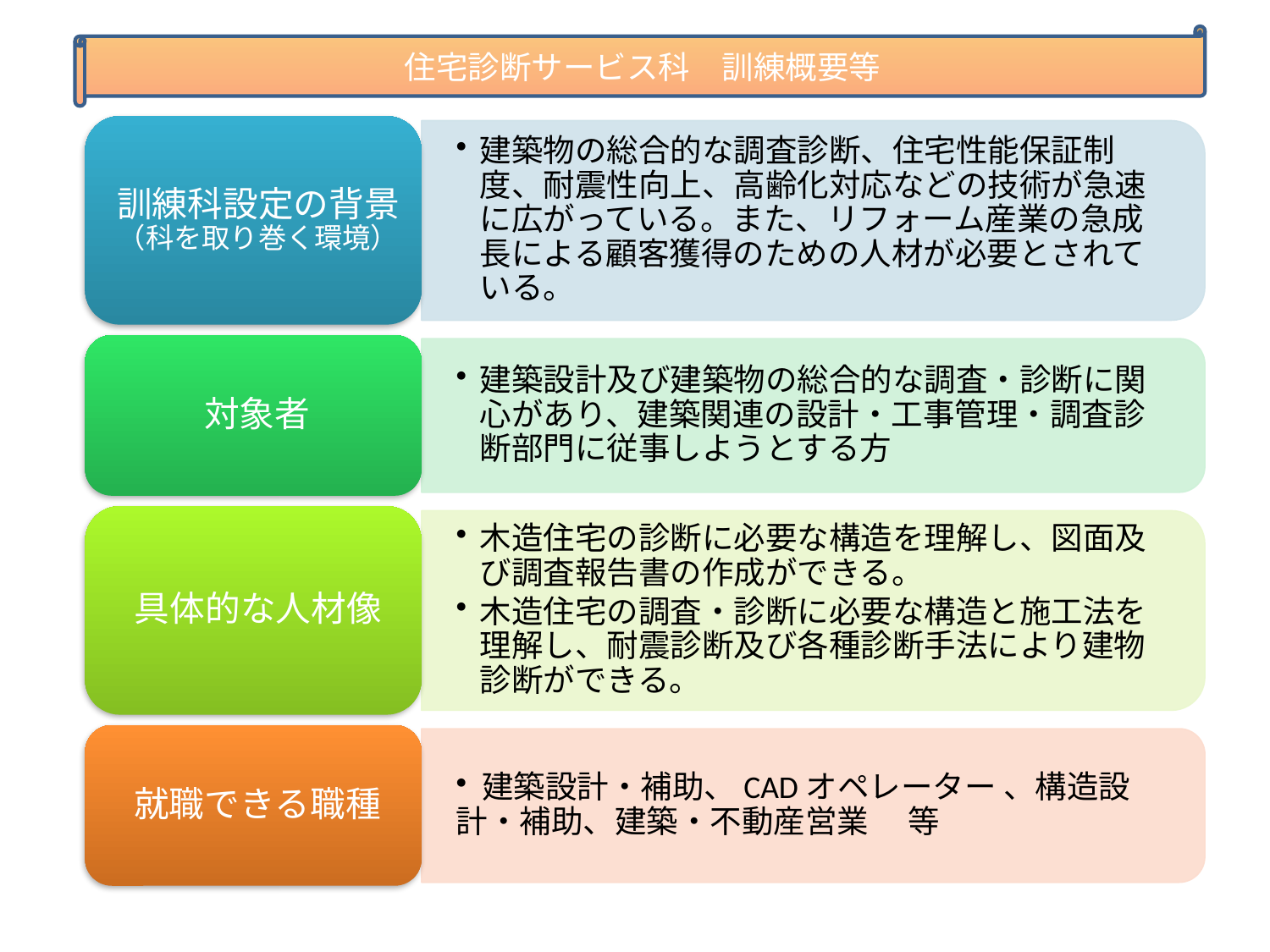

住宅診断サービス科　訓練概要等
建築物の総合的な調査診断、住宅性能保証制度、耐震性向上、高齢化対応などの技術が急速に広がっている。また、リフォーム産業の急成長による顧客獲得のための人材が必要とされている。
訓練科設定の背景
（科を取り巻く環境）
建築設計及び建築物の総合的な調査・診断に関心があり、建築関連の設計・工事管理・調査診断部門に従事しようとする方
対象者
木造住宅の診断に必要な構造を理解し、図面及び調査報告書の作成ができる。
木造住宅の調査・診断に必要な構造と施工法を理解し、耐震診断及び各種診断手法により建物診断ができる。
具体的な人材像
 建築設計・補助、CADオペレーター 、構造設計・補助、建築・不動産営業 　等
就職できる職種